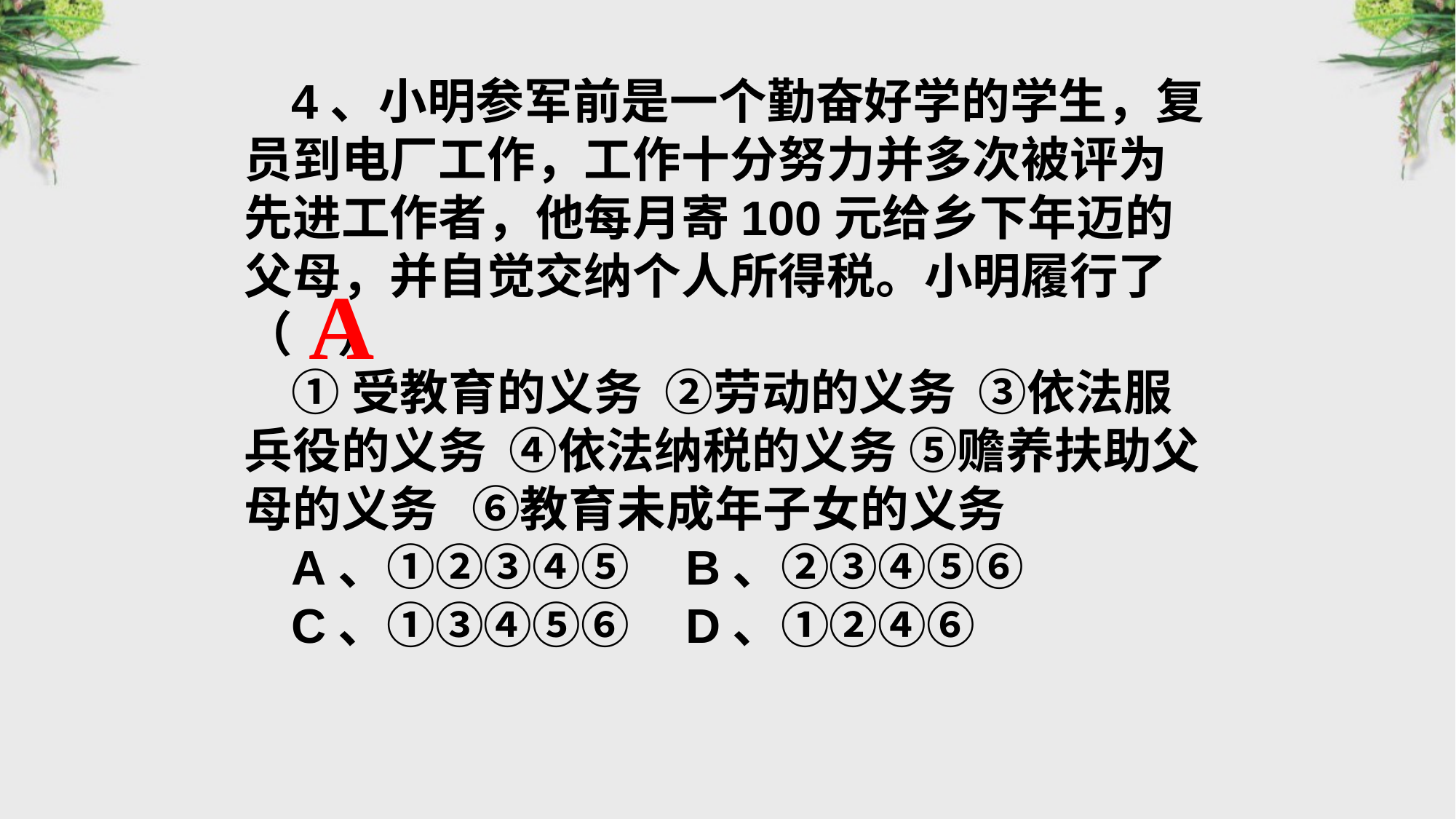

4、小明参军前是一个勤奋好学的学生，复员到电厂工作，工作十分努力并多次被评为先进工作者，他每月寄100元给乡下年迈的父母，并自觉交纳个人所得税。小明履行了 （    ）
①受教育的义务  ②劳动的义务  ③依法服兵役的义务  ④依法纳税的义务 ⑤赡养扶助父母的义务   ⑥教育未成年子女的义务
A、①②③④⑤    B、②③④⑤⑥
C、①③④⑤⑥    D、①②④⑥
A